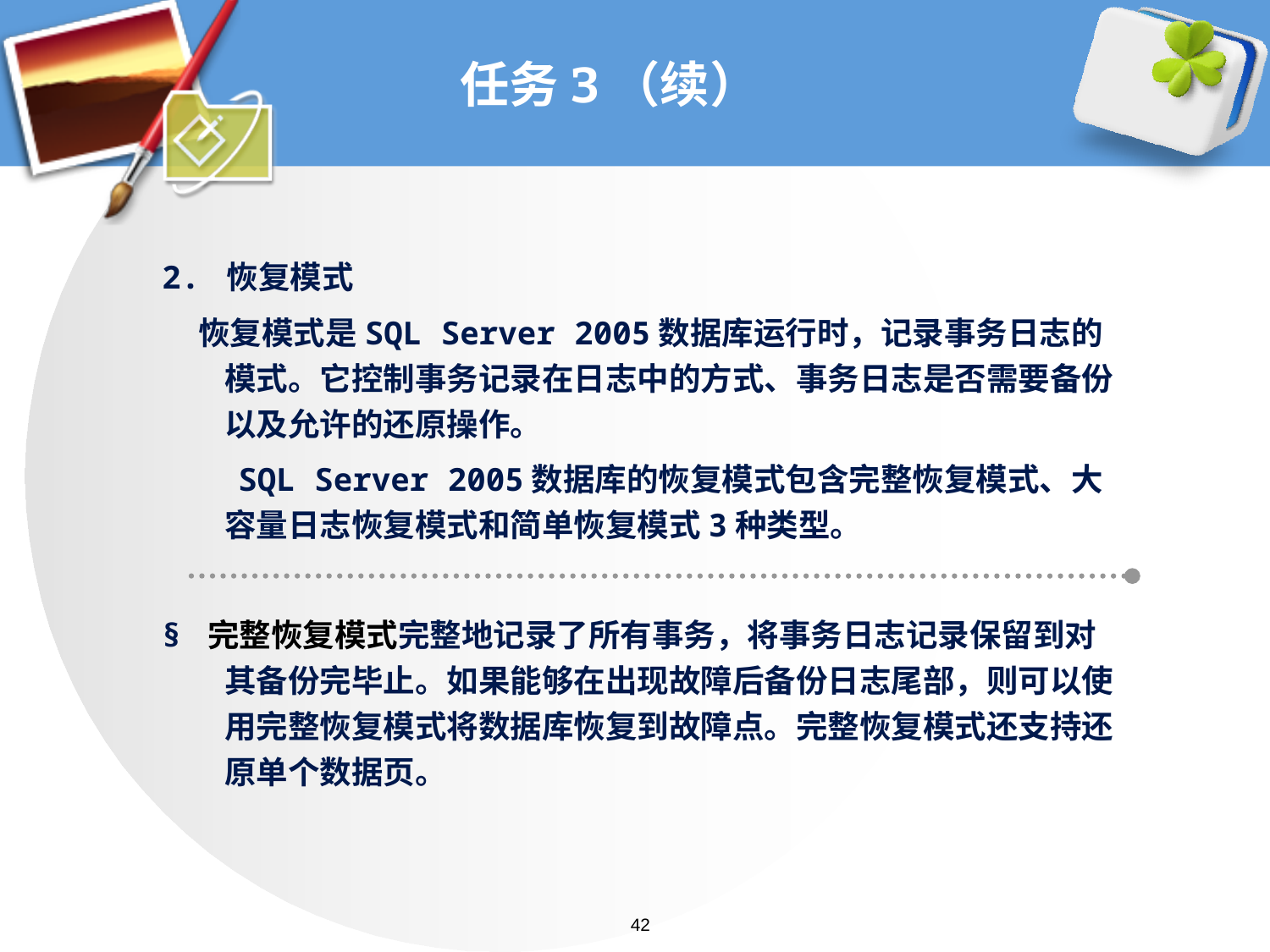

# 任务3（续）
2. 恢复模式
    恢复模式是SQL Server 2005数据库运行时，记录事务日志的模式。它控制事务记录在日志中的方式、事务日志是否需要备份以及允许的还原操作。
    SQL Server 2005数据库的恢复模式包含完整恢复模式、大容量日志恢复模式和简单恢复模式3种类型。

§ 完整恢复模式完整地记录了所有事务，将事务日志记录保留到对其备份完毕止。如果能够在出现故障后备份日志尾部，则可以使用完整恢复模式将数据库恢复到故障点。完整恢复模式还支持还原单个数据页。

42